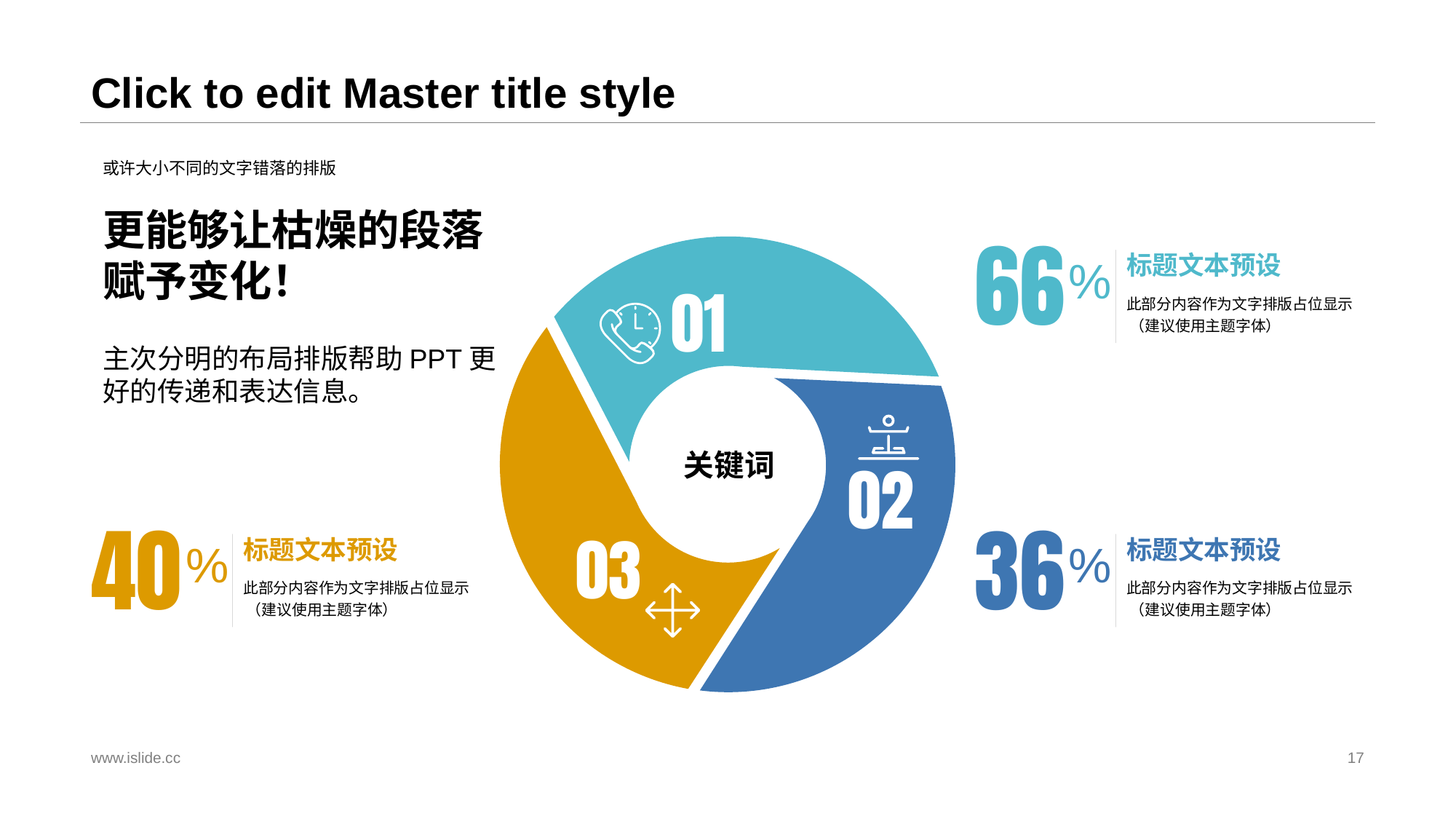

# Click to edit Master title style
或许大小不同的文字错落的排版
更能够让枯燥的段落赋予变化！
66

标题文本预设
%
01
此部分内容作为文字排版占位显示
 （建议使用主题字体）

主次分明的布局排版帮助PPT更好的传递和表达信息。

关键词
02
40
36
03
标题文本预设
标题文本预设
%
%
此部分内容作为文字排版占位显示
 （建议使用主题字体）
此部分内容作为文字排版占位显示
 （建议使用主题字体）

www.islide.cc
17